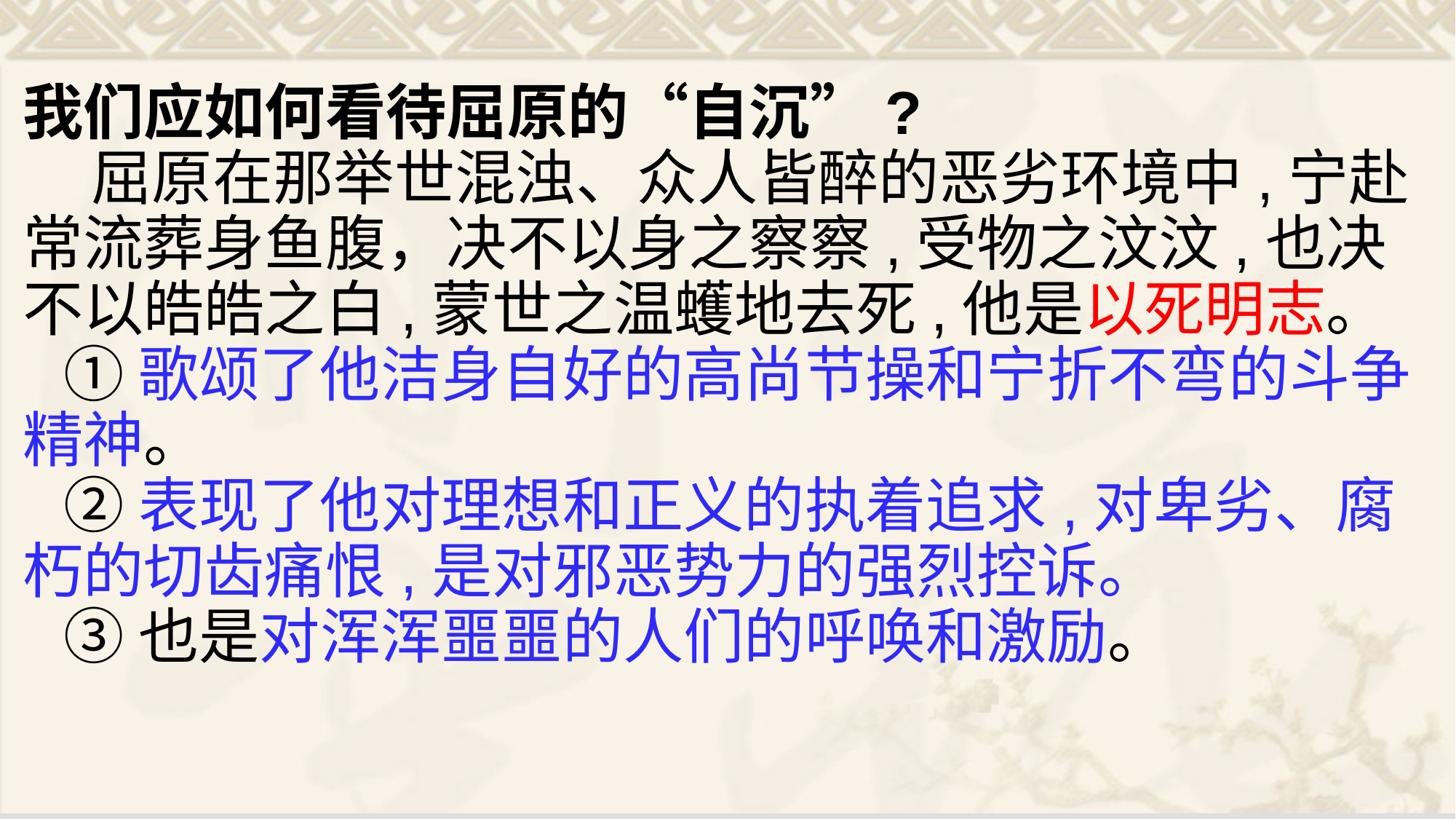

我们应如何看待屈原的“自沉”?
    屈原在那举世混浊、众人皆醉的恶劣环境中,宁赴常流葬身鱼腹，决不以身之察察,受物之汶汶,也决不以皓皓之白,蒙世之温蠖地去死,他是以死明志。
   ①歌颂了他洁身自好的高尚节操和宁折不弯的斗争精神。
   ②表现了他对理想和正义的执着追求,对卑劣、腐朽的切齿痛恨,是对邪恶势力的强烈控诉。
   ③也是对浑浑噩噩的人们的呼唤和激励。